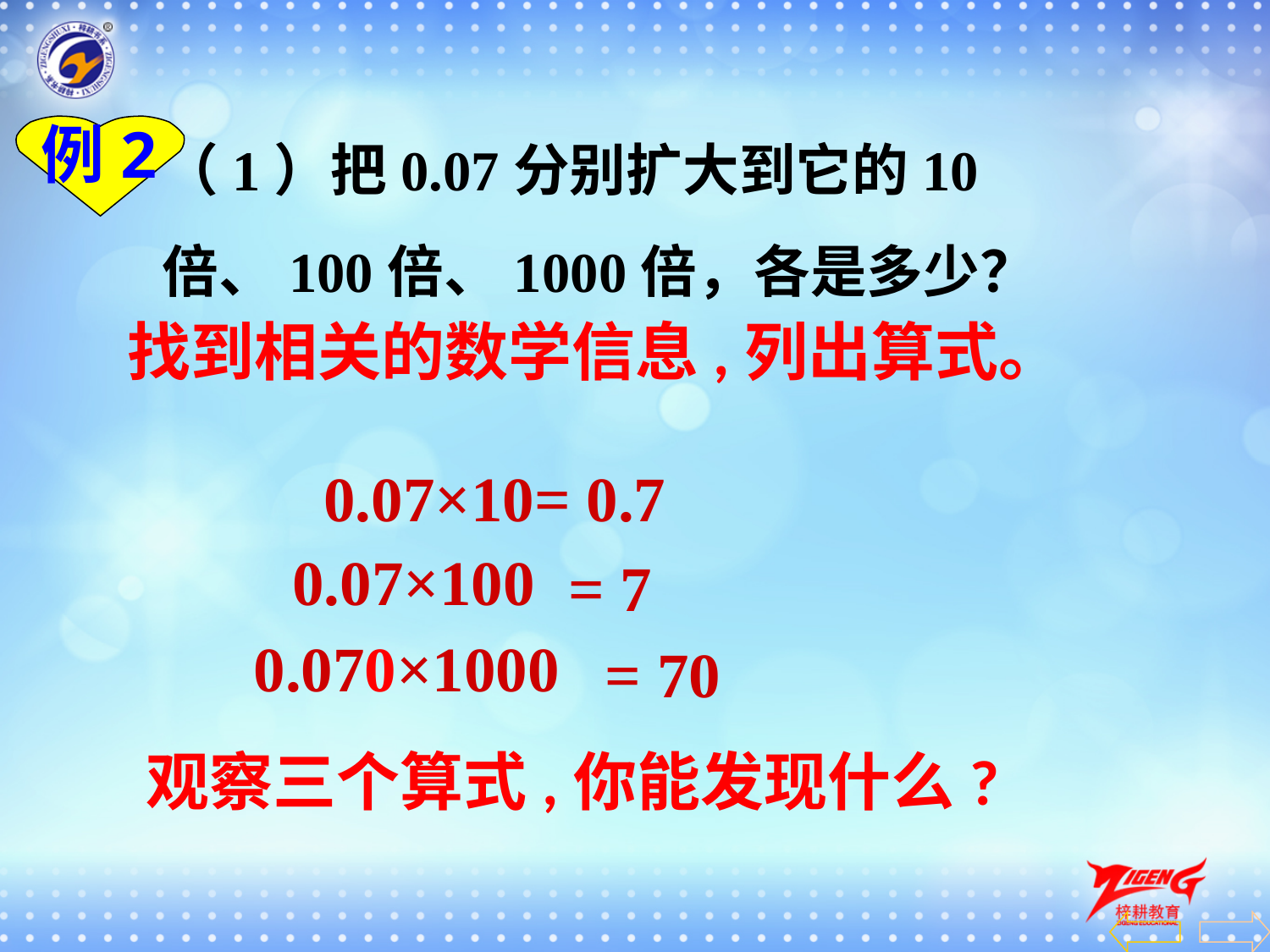

（1）把0.07分别扩大到它的10倍、100倍、1000倍，各是多少？
例2
找到相关的数学信息,列出算式。
0.07×10= 0.7
0.07×100
= 7
0.070×1000
= 70
观察三个算式,你能发现什么?